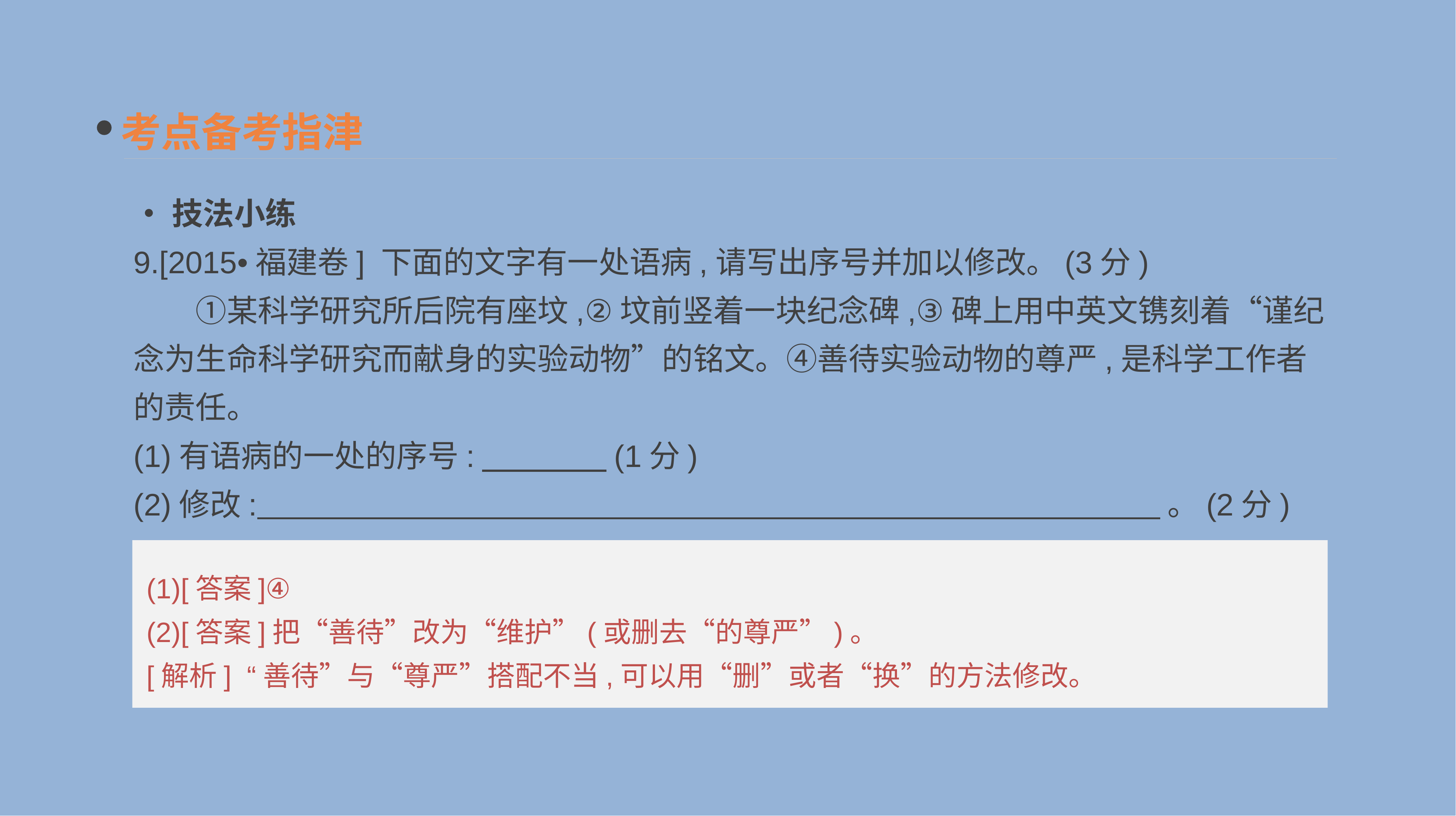

考点备考指津

•技法小练
9.[2015•福建卷] 下面的文字有一处语病,请写出序号并加以修改。(3分)
　　①某科学研究所后院有座坟,②坟前竖着一块纪念碑,③碑上用中英文镌刻着“谨纪念为生命科学研究而献身的实验动物”的铭文。④善待实验动物的尊严,是科学工作者的责任。
(1)有语病的一处的序号:　　　　(1分)
(2)修改:                                                                                                        。(2分)

(1)[答案]④
(2)[答案]把“善待”改为“维护”(或删去“的尊严”)。
[解析]  “善待”与“尊严”搭配不当,可以用“删”或者“换”的方法修改。